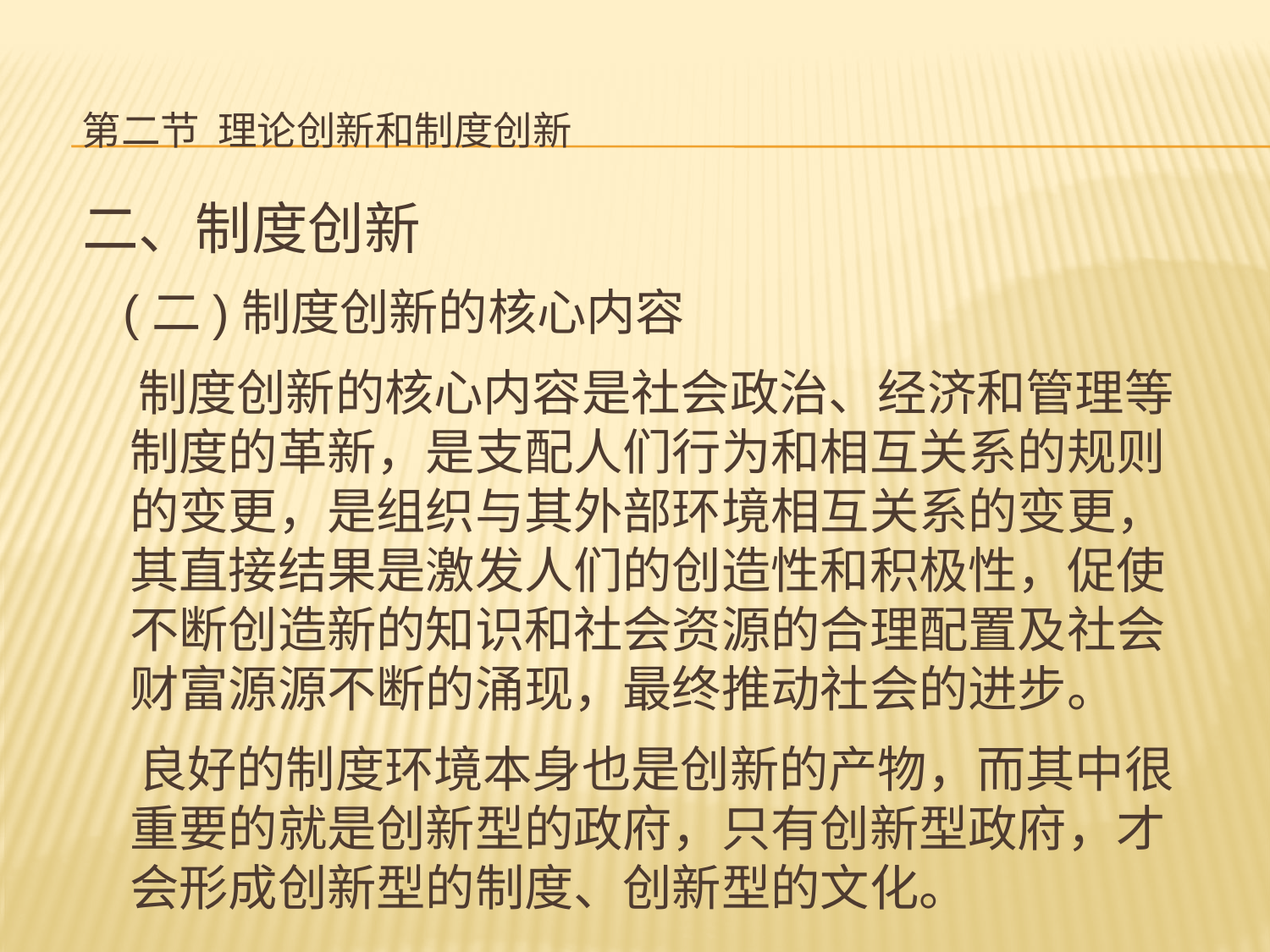

# 第二节  理论创新和制度创新
二、制度创新
   (二)制度创新的核心内容
    制度创新的核心内容是社会政治、经济和管理等制度的革新，是支配人们行为和相互关系的规则的变更，是组织与其外部环境相互关系的变更，其直接结果是激发人们的创造性和积极性，促使不断创造新的知识和社会资源的合理配置及社会财富源源不断的涌现，最终推动社会的进步。
    良好的制度环境本身也是创新的产物，而其中很重要的就是创新型的政府，只有创新型政府，才会形成创新型的制度、创新型的文化。